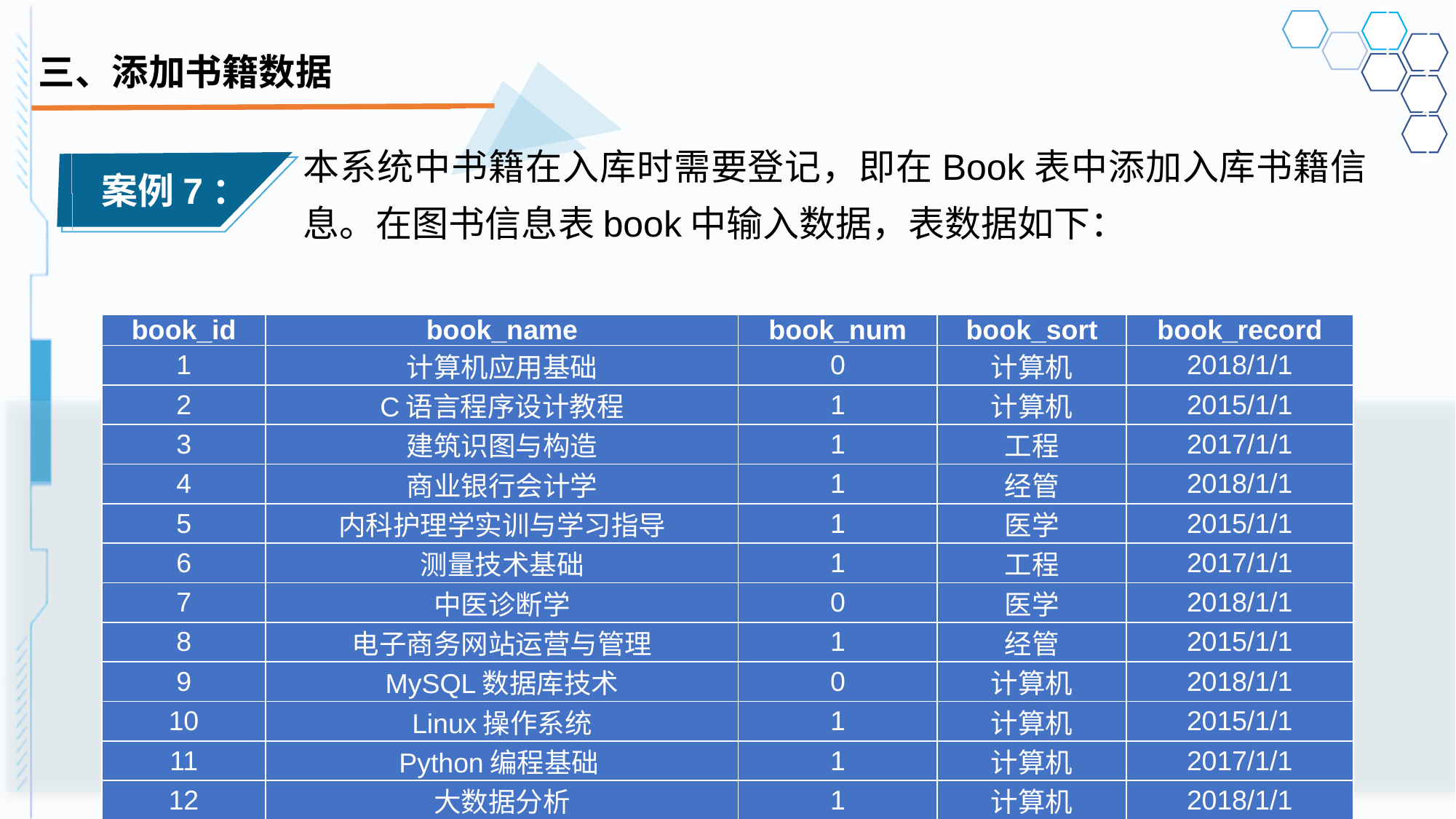

# 三、添加书籍数据

本系统中书籍在入库时需要登记，即在Book表中添加入库书籍信息。在图书信息表book中输入数据，表数据如下：
案例7：

| book\_id | book\_name | book\_num | book\_sort | book\_record |
| --- | --- | --- | --- | --- |
| 1 | 计算机应用基础 | 0 | 计算机 | 2018/1/1 |
| 2 | C语言程序设计教程 | 1 | 计算机 | 2015/1/1 |
| 3 | 建筑识图与构造 | 1 | 工程 | 2017/1/1 |
| 4 | 商业银行会计学 | 1 | 经管 | 2018/1/1 |
| 5 | 内科护理学实训与学习指导 | 1 | 医学 | 2015/1/1 |
| 6 | 测量技术基础 | 1 | 工程 | 2017/1/1 |
| 7 | 中医诊断学 | 0 | 医学 | 2018/1/1 |
| 8 | 电子商务网站运营与管理 | 1 | 经管 | 2015/1/1 |
| 9 | MySQL数据库技术 | 0 | 计算机 | 2018/1/1 |
| 10 | Linux操作系统 | 1 | 计算机 | 2015/1/1 |
| 11 | Python编程基础 | 1 | 计算机 | 2017/1/1 |
| 12 | 大数据分析 | 1 | 计算机 | 2018/1/1 |